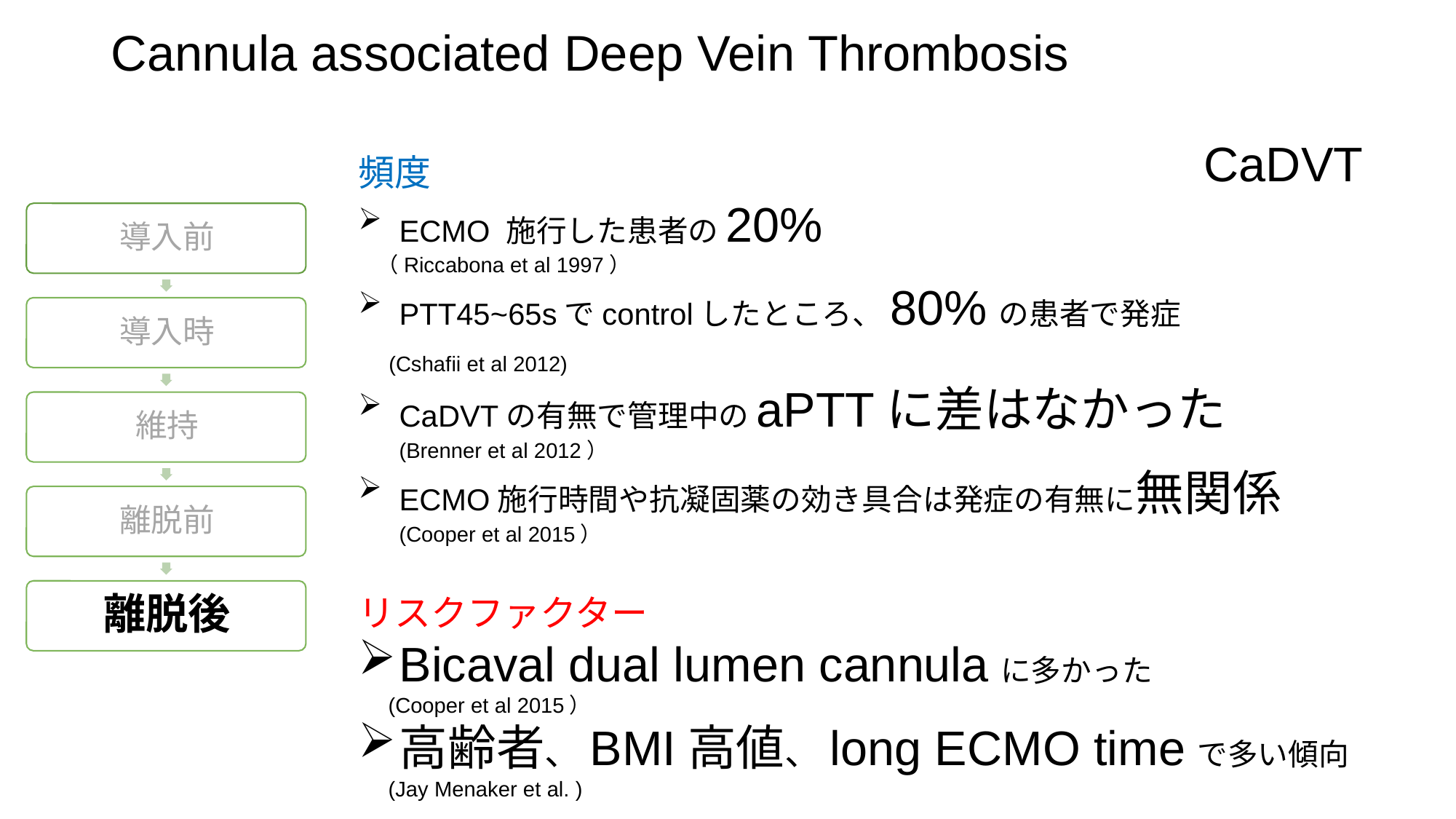

# Cannula associated Deep Vein Thrombosis
導入前
導入時
維持
離脱前
離脱後
CaDVT
頻度
ECMO 施行した患者の20%
   （Riccabona et al 1997）
PTT45~65sでcontrolしたところ、80%の患者で発症
   (Cshafii et al 2012)
CaDVTの有無で管理中のaPTTに差はなかった
 　 (Brenner et al 2012）
ECMO施行時間や抗凝固薬の効き具合は発症の有無に無関係
 　 (Cooper et al 2015）

リスクファクター
Bicaval dual lumen cannulaに多かった
     (Cooper et al 2015）
高齢者、BMI高値、long ECMO timeで多い傾向
     (Jay Menaker et al. )